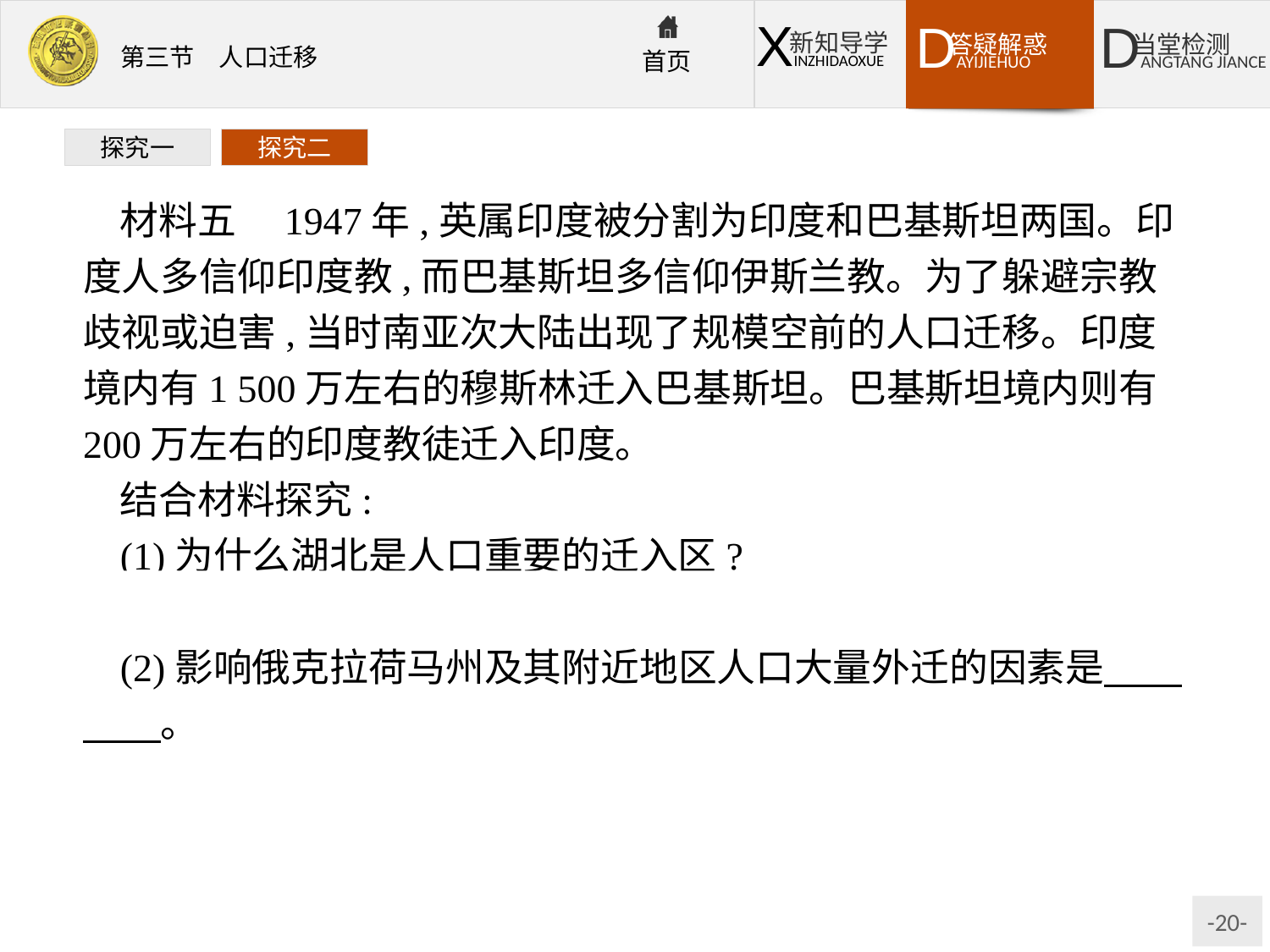

探究一
探究二
材料五　1947年,英属印度被分割为印度和巴基斯坦两国。印度人多信仰印度教,而巴基斯坦多信仰伊斯兰教。为了躲避宗教歧视或迫害,当时南亚次大陆出现了规模空前的人口迁移。印度境内有1 500万左右的穆斯林迁入巴基斯坦。巴基斯坦境内则有200万左右的印度教徒迁入印度。
结合材料探究:
(1)为什么湖北是人口重要的迁入区?
提示自然环境优越,自然资源丰富。
(2)影响俄克拉荷马州及其附近地区人口大量外迁的因素是　　　　。
提示自然灾害